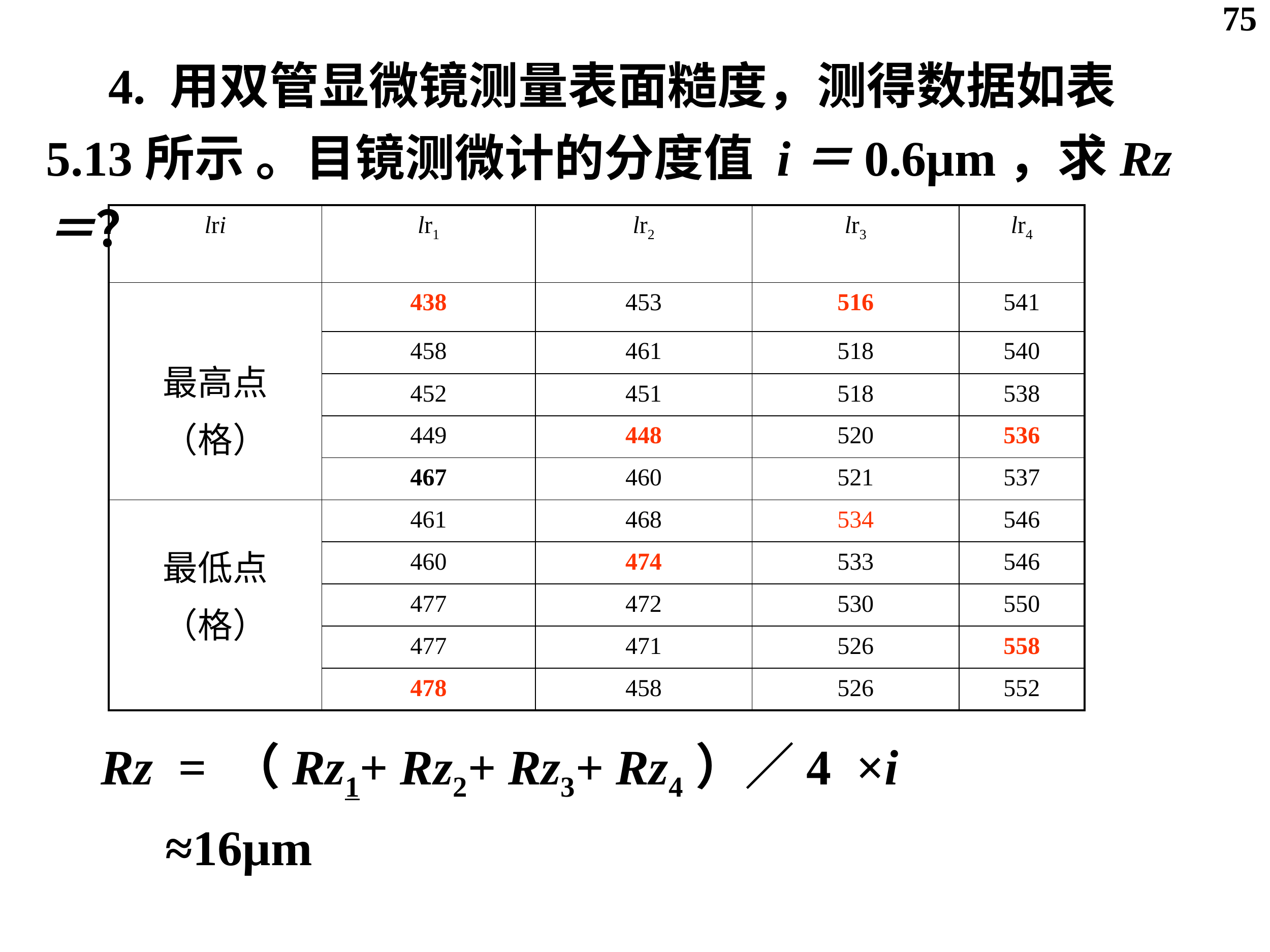

75
     4. 用双管显微镜测量表面糙度，测得数据如表5.13所示 。目镜测微计的分度值 i＝0.6μm，求Rz＝？
| lri | lr1 | lr2 | lr3 | lr4 |
| --- | --- | --- | --- | --- |
| 最高点 （格） | 438 | 453 | 516 | 541 |
|  | 458 | 461 | 518 | 540 |
|  | 452 | 451 | 518 | 538 |
|  | 449 | 448 | 520 | 536 |
|  | 467 | 460 | 521 | 537 |
| 最低点 （格） | 461 | 468 | 534 | 546 |
|  | 460 | 474 | 533 | 546 |
|  | 477 | 472 | 530 | 550 |
|  | 477 | 471 | 526 | 558 |
|  | 478 | 458 | 526 | 552 |
Rz  = （Rz1+ Rz2+ Rz3+ Rz4）／4  ×i
     ≈16μm